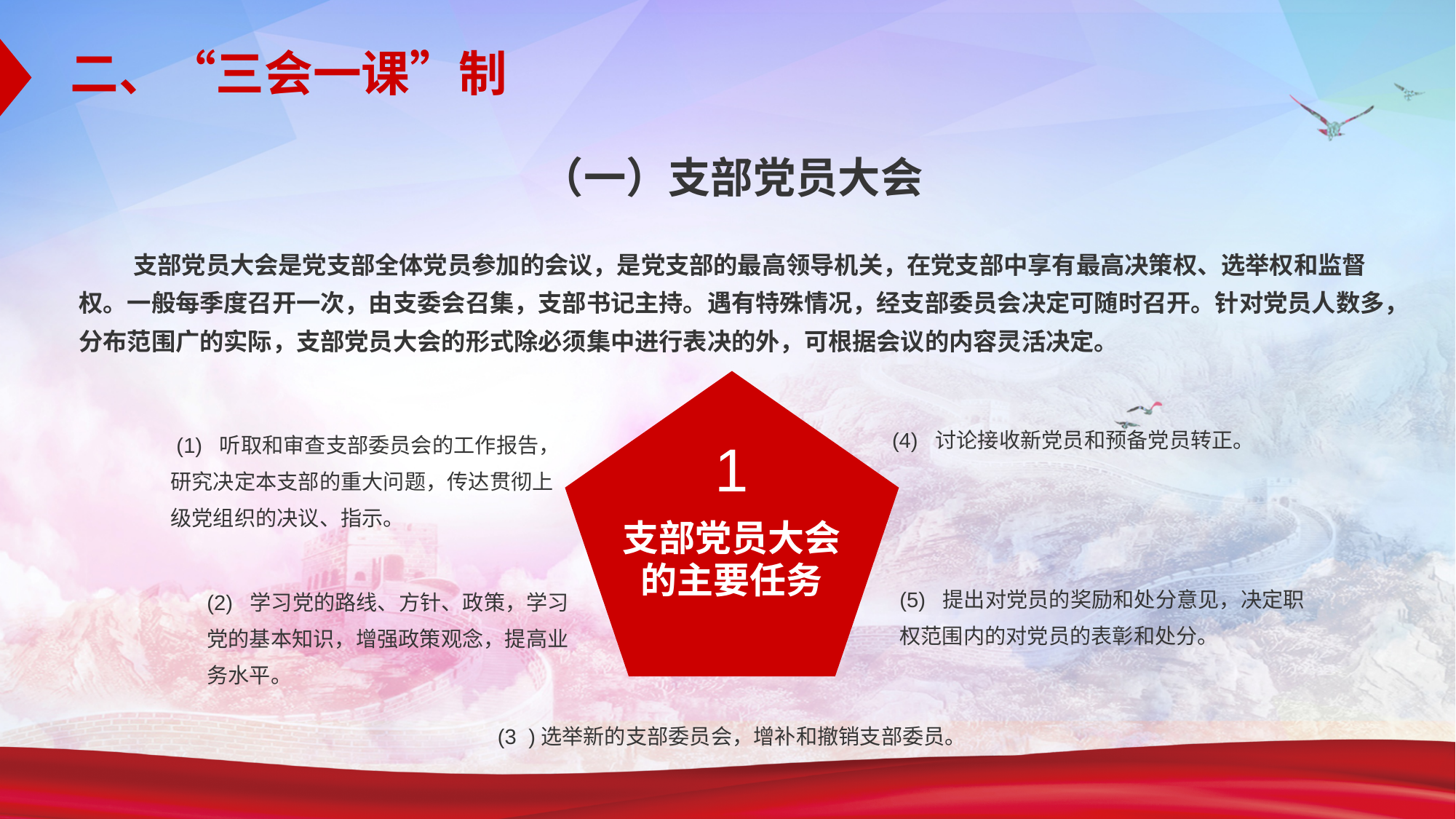

二、“三会一课”制

（一）支部党员大会
支部党员大会是党支部全体党员参加的会议，是党支部的最高领导机关，在党支部中享有最高决策权、选举权和监督权。一般每季度召开一次，由支委会召集，支部书记主持。遇有特殊情况，经支部委员会决定可随时召开。针对党员人数多，分布范围广的实际，支部党员大会的形式除必须集中进行表决的外，可根据会议的内容灵活决定。

(4)  讨论接收新党员和预备党员转正。
 (1)  听取和审查支部委员会的工作报告，研究决定本支部的重大问题，传达贯彻上级党组织的决议、指示。
1
支部党员大会
的主要任务
(5)  提出对党员的奖励和处分意见，决定职权范围内的对党员的表彰和处分。
(2)  学习党的路线、方针、政策，学习党的基本知识，增强政策观念，提高业务水平。
(3  )选举新的支部委员会，增补和撤销支部委员。